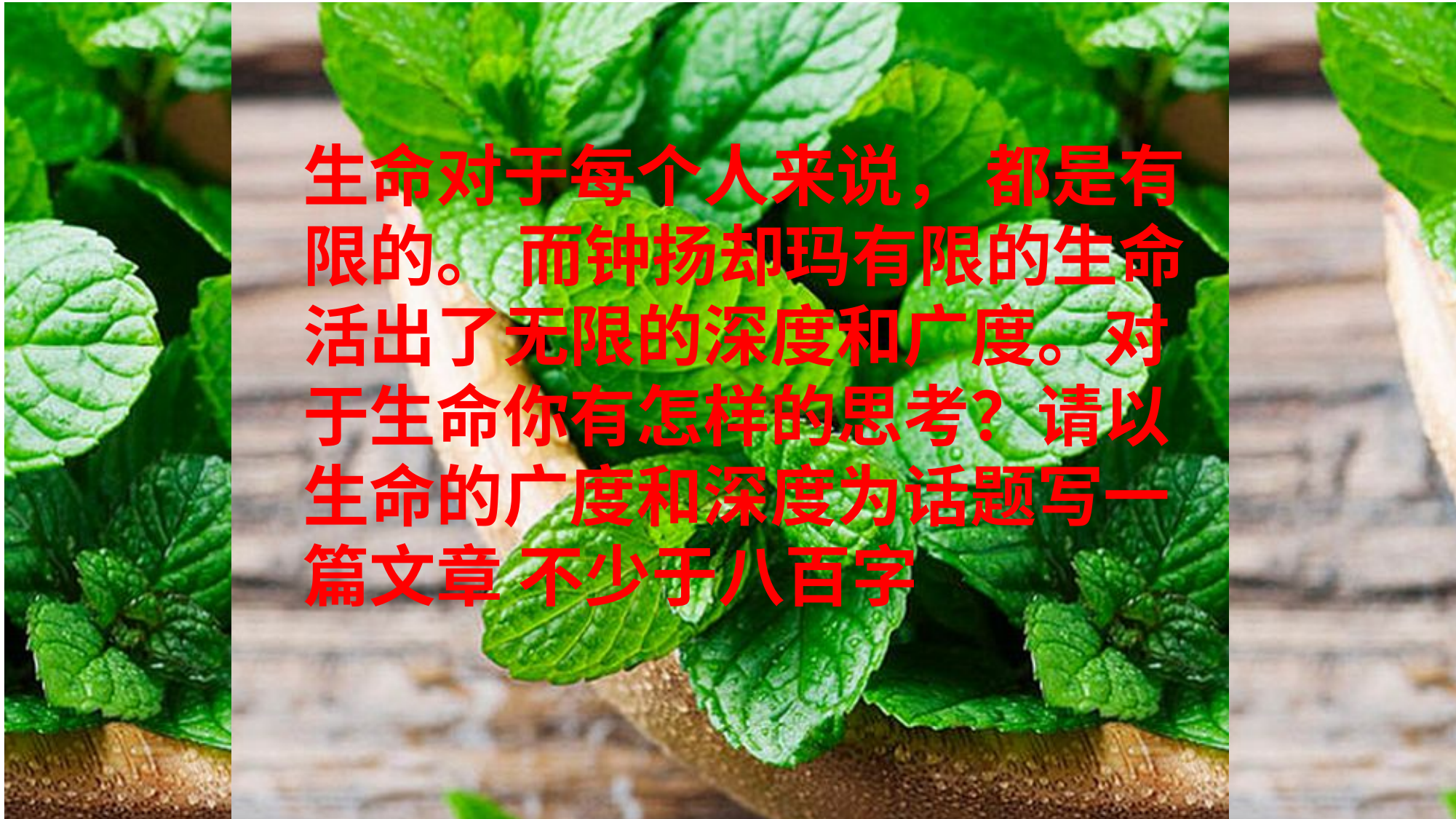

生命对于每个人来说， 都是有限的。 而钟扬却玛有限的生命活出了无限的深度和广度。对于生命你有怎样的思考？请以生命的广度和深度为话题写一篇文章 不少于八百字